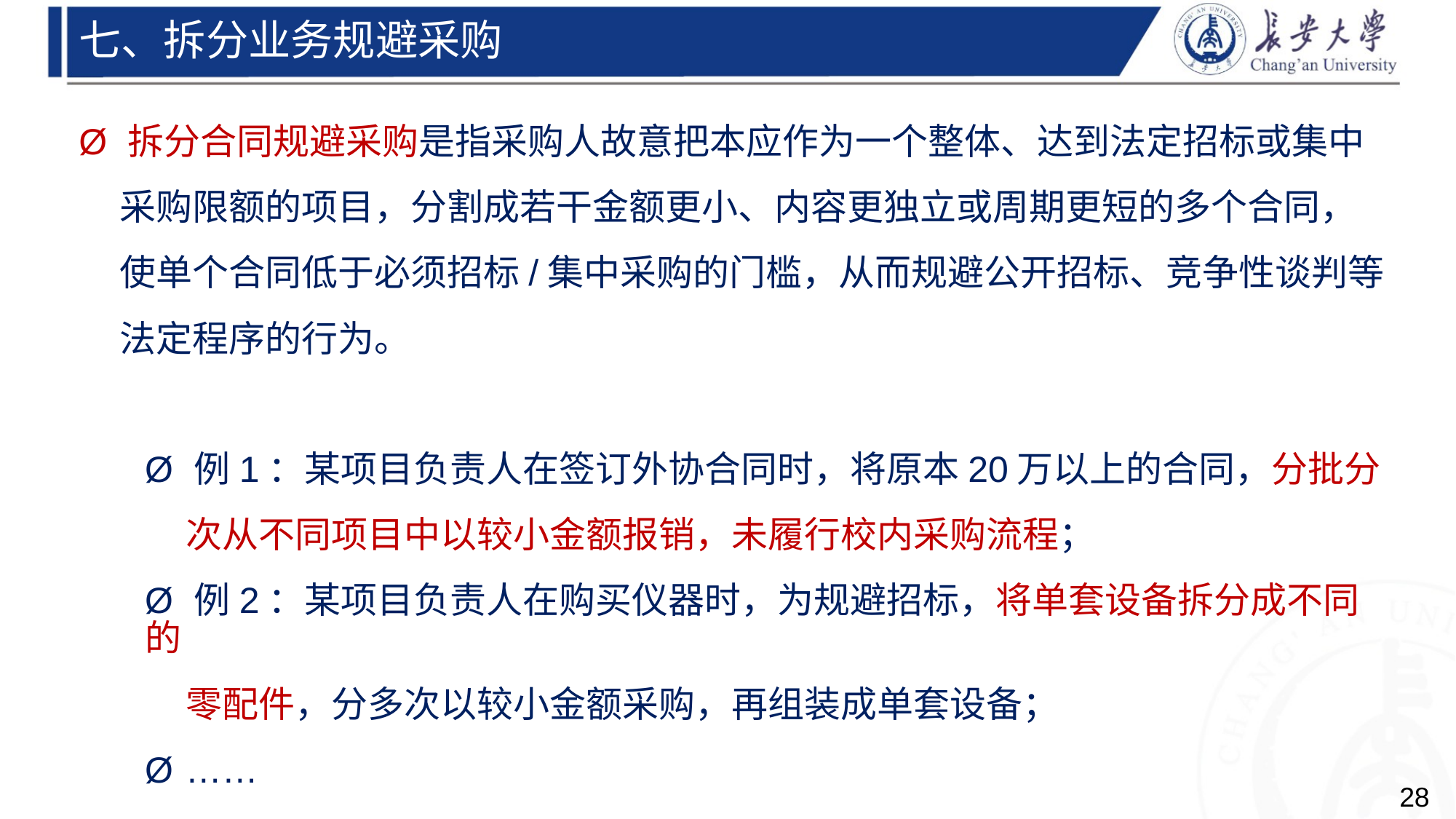

七、拆分业务规避采购
Ø 拆分合同规避采购是指采购人故意把本应作为一个整体、达到法定招标或集中
采购限额的项目，分割成若干金额更小、内容更独立或周期更短的多个合同，
使单个合同低于必须招标/集中采购的门槛，从而规避公开招标、竞争性谈判等
法定程序的行为。
Ø 例1：某项目负责人在签订外协合同时，将原本20万以上的合同，分批分
次从不同项目中以较小金额报销，未履行校内采购流程；
Ø 例2：某项目负责人在购买仪器时，为规避招标，将单套设备拆分成不同的
零配件，分多次以较小金额采购，再组装成单套设备；
Ø ……
28